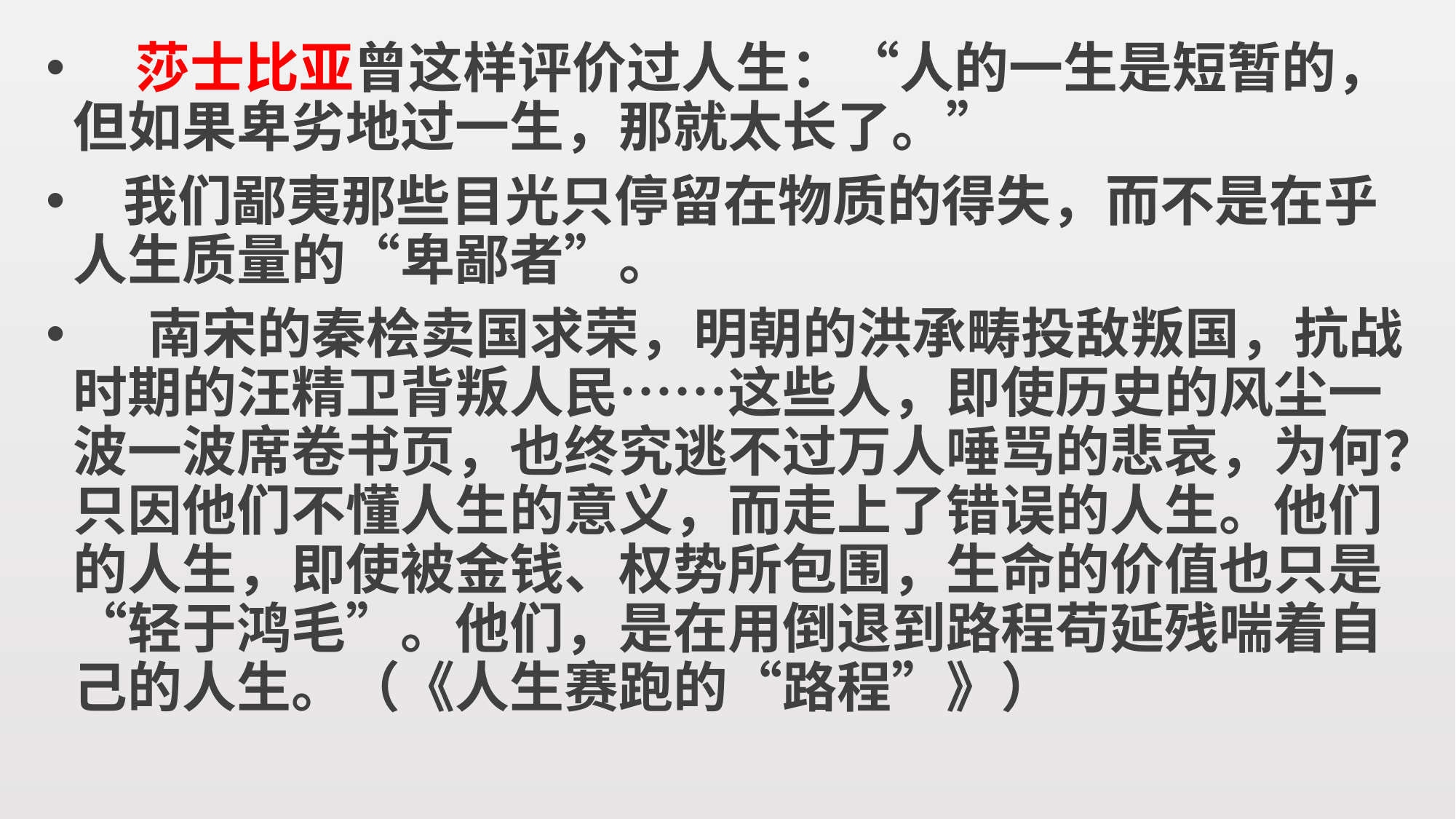

莎士比亚曾这样评价过人生：“人的一生是短暂的，但如果卑劣地过一生，那就太长了。”
   我们鄙夷那些目光只停留在物质的得失，而不是在乎人生质量的“卑鄙者”。
     南宋的秦桧卖国求荣，明朝的洪承畴投敌叛国，抗战时期的汪精卫背叛人民……这些人，即使历史的风尘一波一波席卷书页，也终究逃不过万人唾骂的悲哀，为何？只因他们不懂人生的意义，而走上了错误的人生。他们的人生，即使被金钱、权势所包围，生命的价值也只是“轻于鸿毛”。他们，是在用倒退到路程苟延残喘着自己的人生。（《人生赛跑的“路程”》）